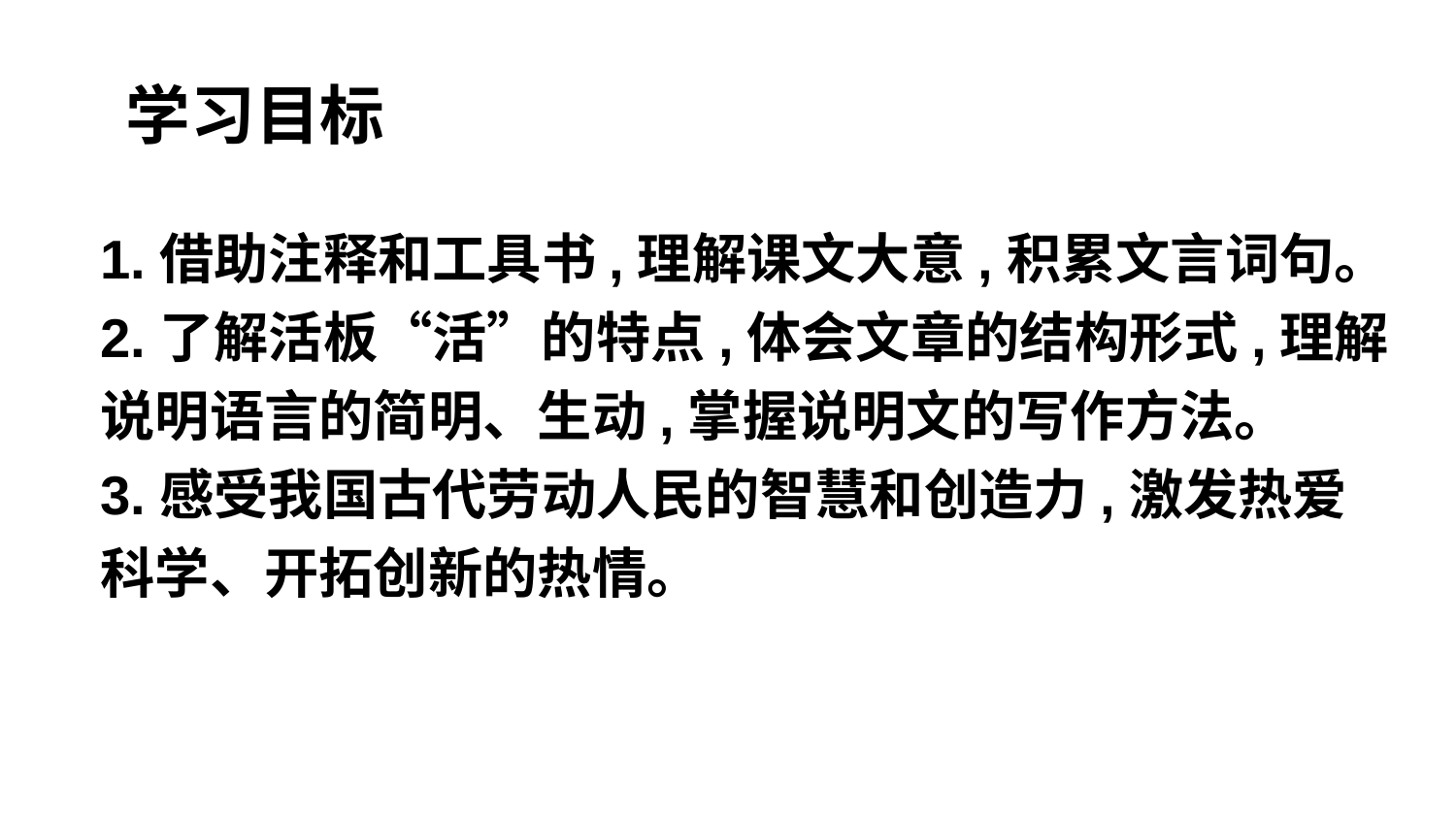

学习目标
1.借助注释和工具书,理解课文大意,积累文言词句。
2.了解活板“活”的特点,体会文章的结构形式,理解说明语言的简明、生动,掌握说明文的写作方法。
3.感受我国古代劳动人民的智慧和创造力,激发热爱科学、开拓创新的热情。